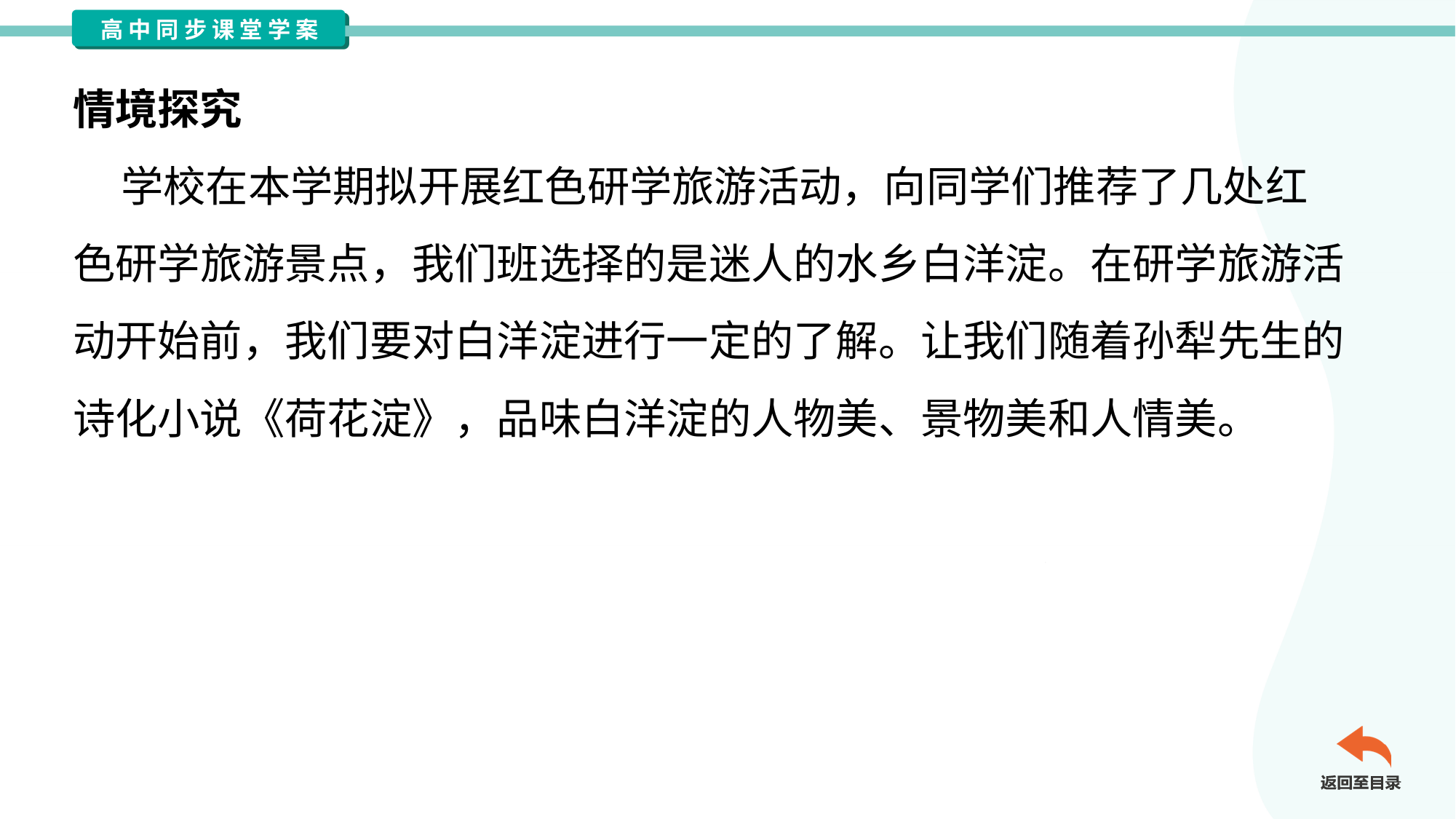

情境探究
    学校在本学期拟开展红色研学旅游活动，向同学们推荐了几处红
色研学旅游景点，我们班选择的是迷人的水乡白洋淀。在研学旅游活
动开始前，我们要对白洋淀进行一定的了解。让我们随着孙犁先生的
诗化小说《荷花淀》，品味白洋淀的人物美、景物美和人情美。